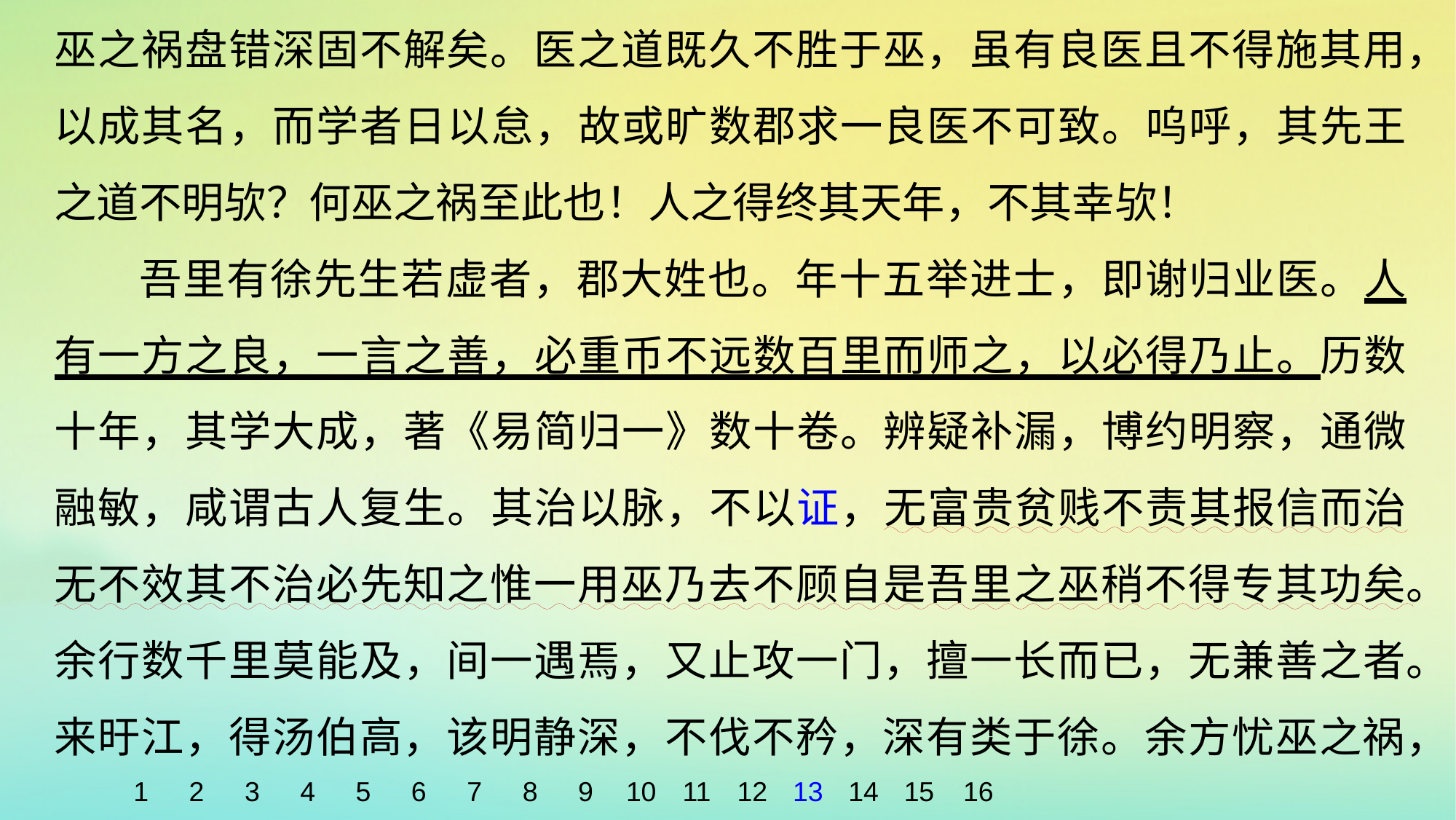

巫之祸盘错深固不解矣。医之道既久不胜于巫，虽有良医且不得施其用，以成其名，而学者日以怠，故或旷数郡求一良医不可致。呜呼，其先王之道不明欤？何巫之祸至此也！人之得终其天年，不其幸欤！
吾里有徐先生若虚者，郡大姓也。年十五举进士，即谢归业医。人有一方之良，一言之善，必重币不远数百里而师之，以必得乃止。历数十年，其学大成，著《易简归一》数十卷。辨疑补漏，博约明察，通微融敏，咸谓古人复生。其治以脉，不以证，无富贵贫贱不责其报信而治无不效其不治必先知之惟一用巫乃去不顾自是吾里之巫稍不得专其功矣。余行数千里莫能及，间一遇焉，又止攻一门，擅一长而已，无兼善之者。来旴江，得汤伯高，该明静深，不伐不矜，深有类于徐。余方忧巫之祸，
1
2
3
4
5
6
7
8
9
10
11
12
13
14
15
16